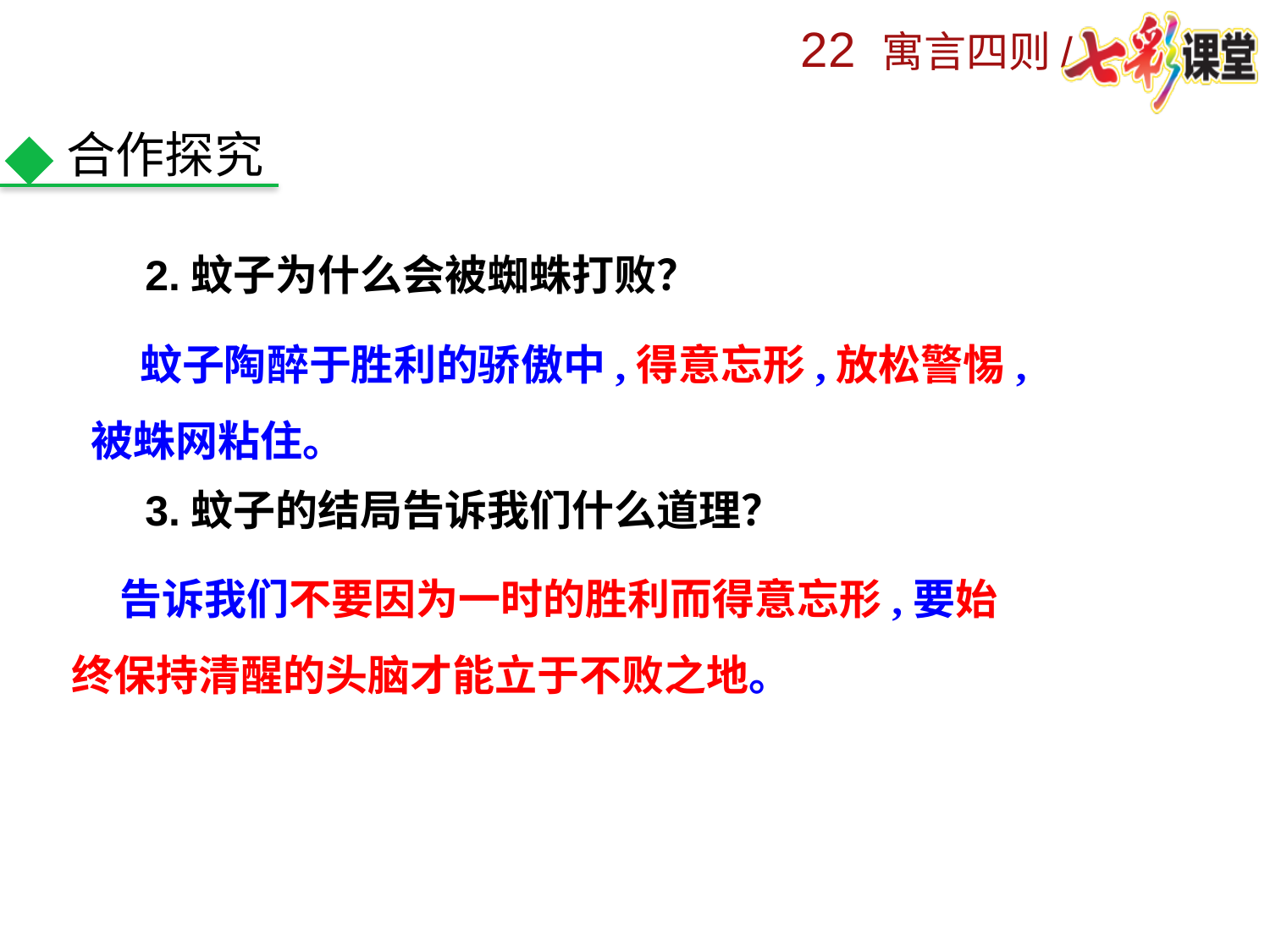

合作探究

2.蚊子为什么会被蜘蛛打败？
    蚊子陶醉于胜利的骄傲中,得意忘形,放松警惕,被蛛网粘住。
3.蚊子的结局告诉我们什么道理？
    告诉我们不要因为一时的胜利而得意忘形,要始终保持清醒的头脑才能立于不败之地。